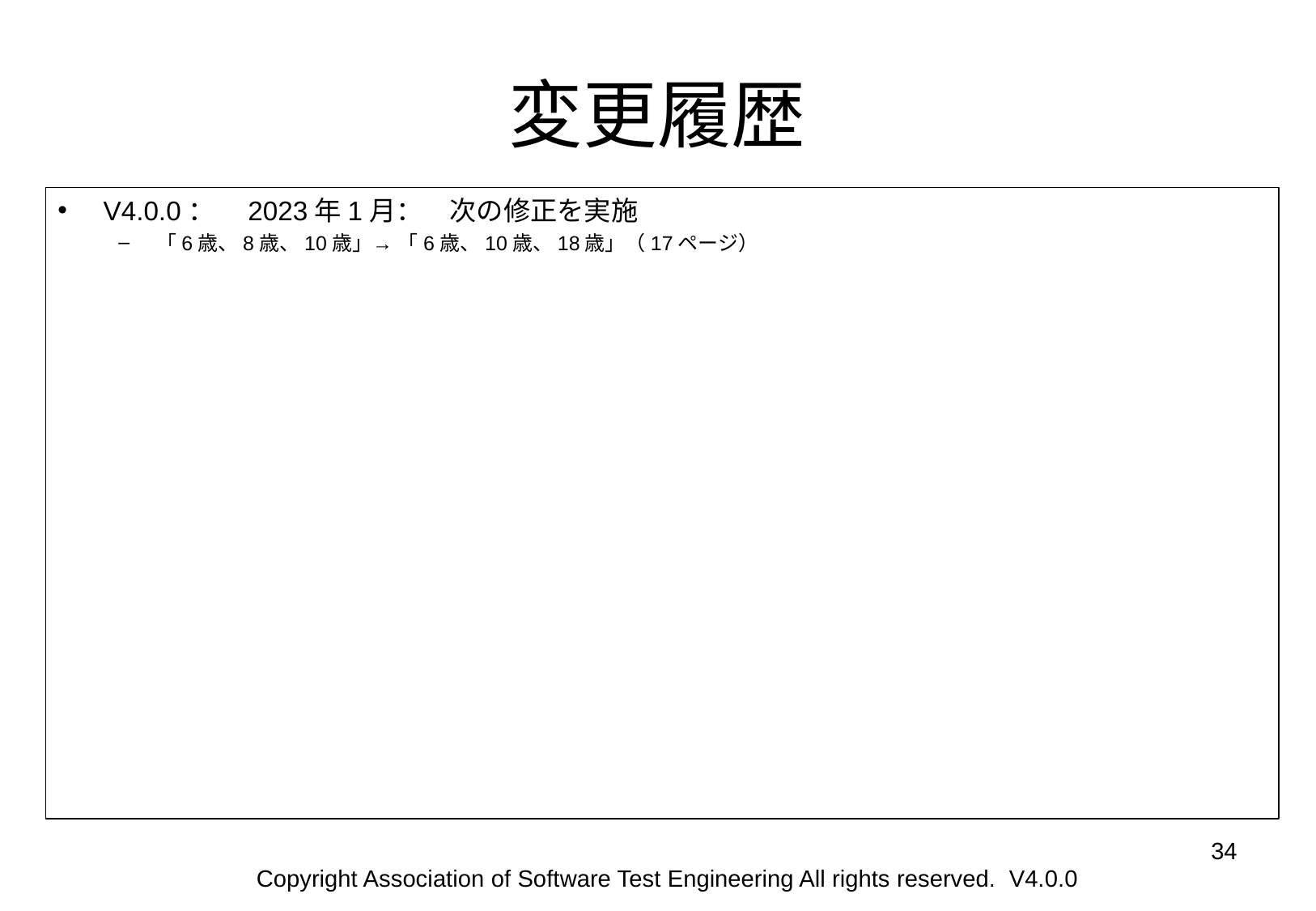

# 変更履歴
V4.0.0：　2023年1月：　次の修正を実施
「6歳、8歳、10歳」→ 「6歳、10歳、18歳」（17ページ）
34
Copyright Association of Software Test Engineering All rights reserved.  V4.0.0